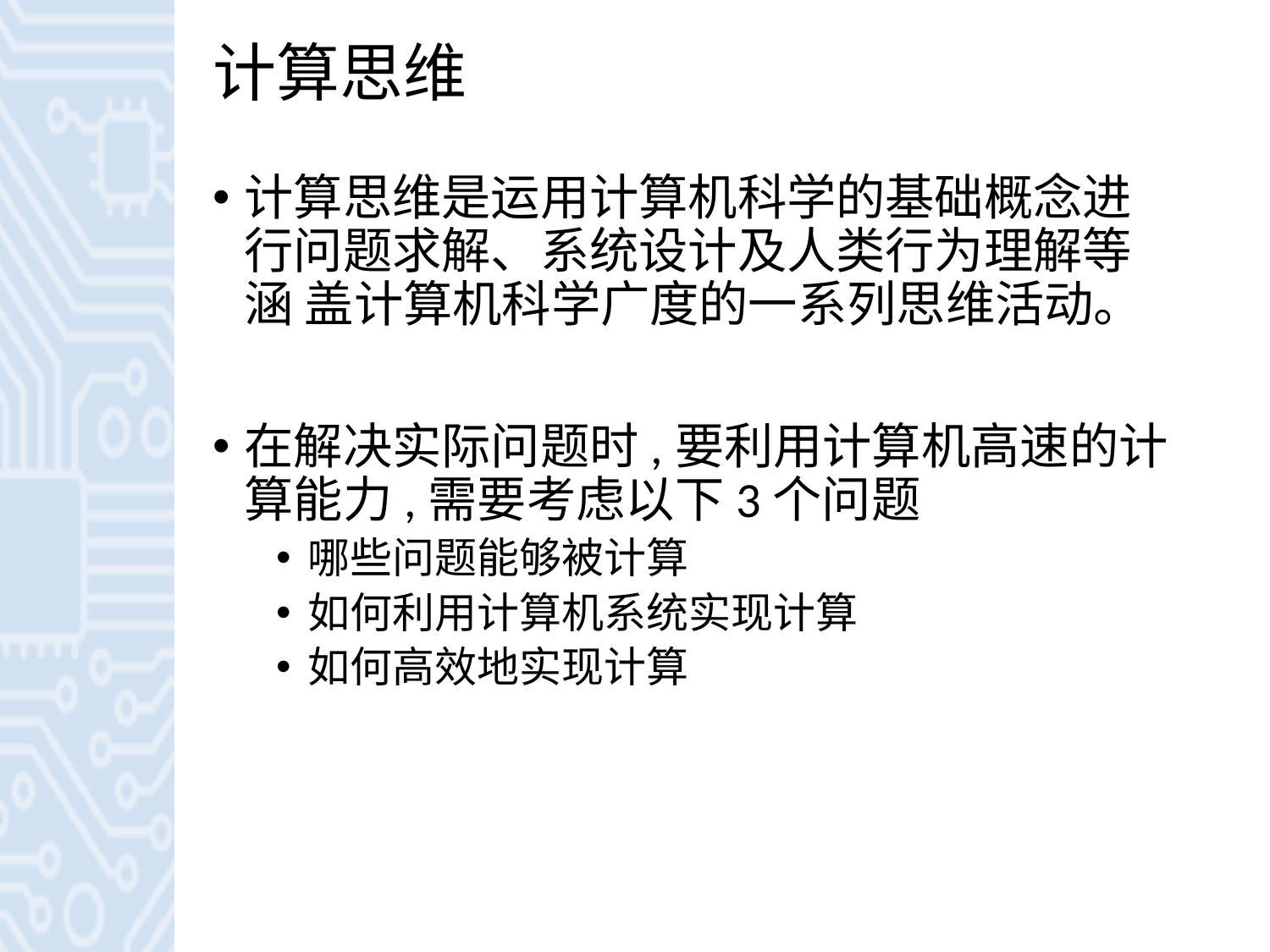

# 计算思维
计算思维是运用计算机科学的基础概念进行问题求解、系统设计及人类行为理解等涵 盖计算机科学广度的一系列思维活动。

在解决实际问题时,要利用计算机高速的计算能力,需要考虑以下3个问题
哪些问题能够被计算
如何利用计算机系统实现计算
如何高效地实现计算